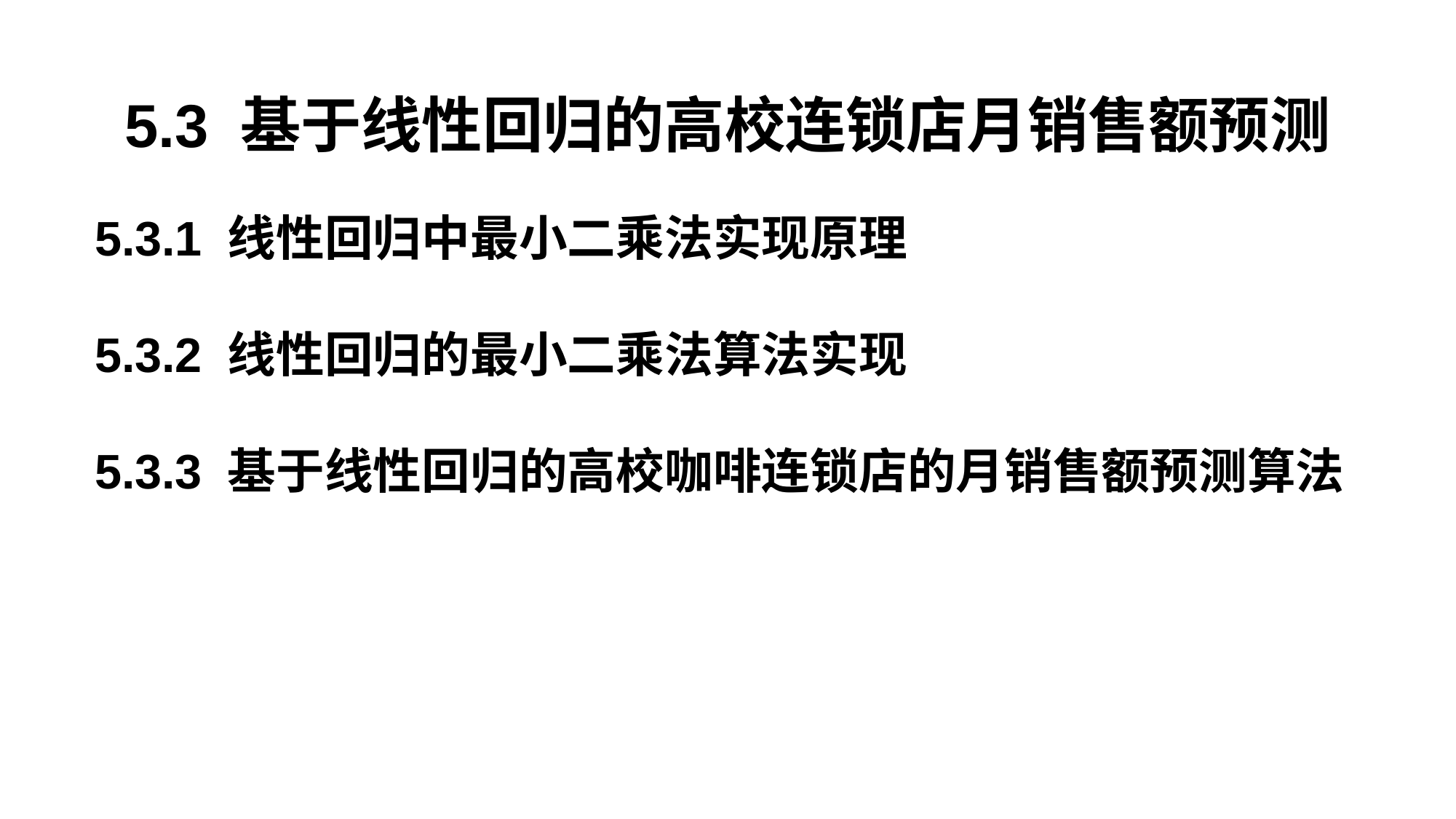

5.3 基于线性回归的高校连锁店月销售额预测
5.3.1 线性回归中最小二乘法实现原理

5.3.2 线性回归的最小二乘法算法实现

5.3.3 基于线性回归的高校咖啡连锁店的月销售额预测算法